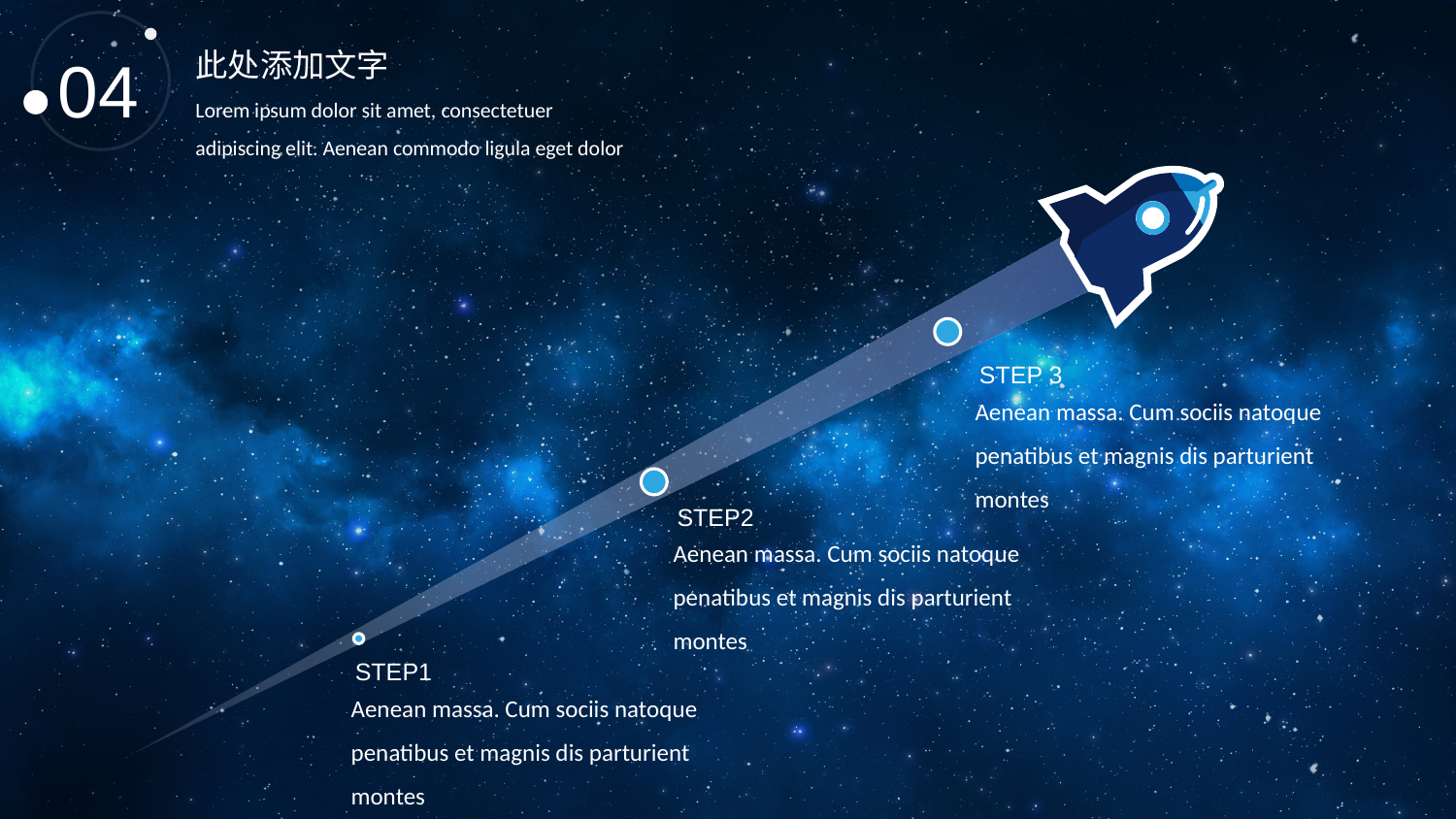

04
此处添加文字
Lorem ipsum dolor sit amet, consectetuer adipiscing elit. Aenean commodo ligula eget dolor

STEP 3
Aenean massa. Cum sociis natoque penatibus et magnis dis parturient montes

STEP2
Aenean massa. Cum sociis natoque penatibus et magnis dis parturient montes

STEP1
Aenean massa. Cum sociis natoque penatibus et magnis dis parturient montes